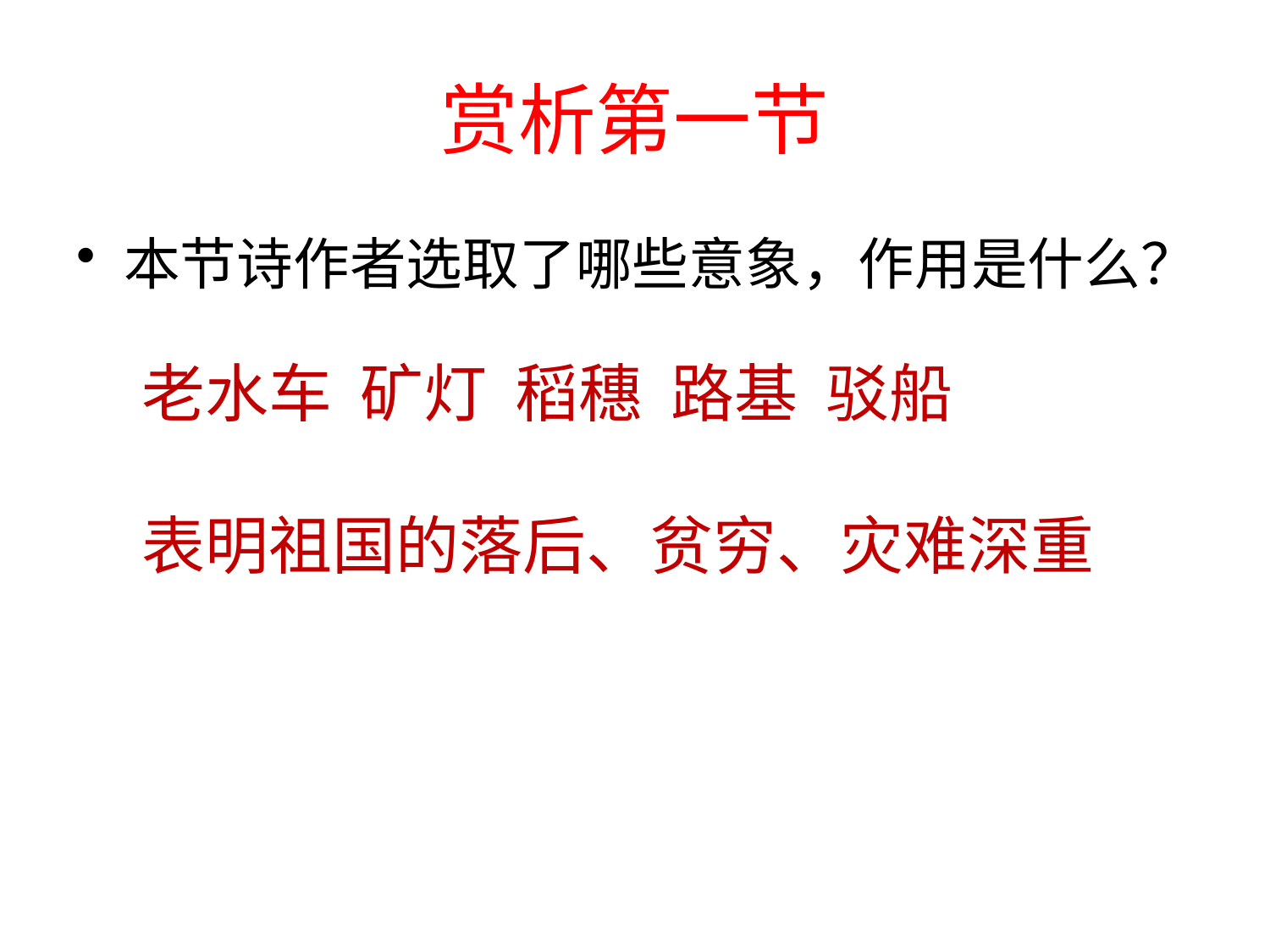

# 赏析第一节
本节诗作者选取了哪些意象，作用是什么？
老水车  矿灯  稻穗  路基  驳船

表明祖国的落后、贫穷、灾难深重